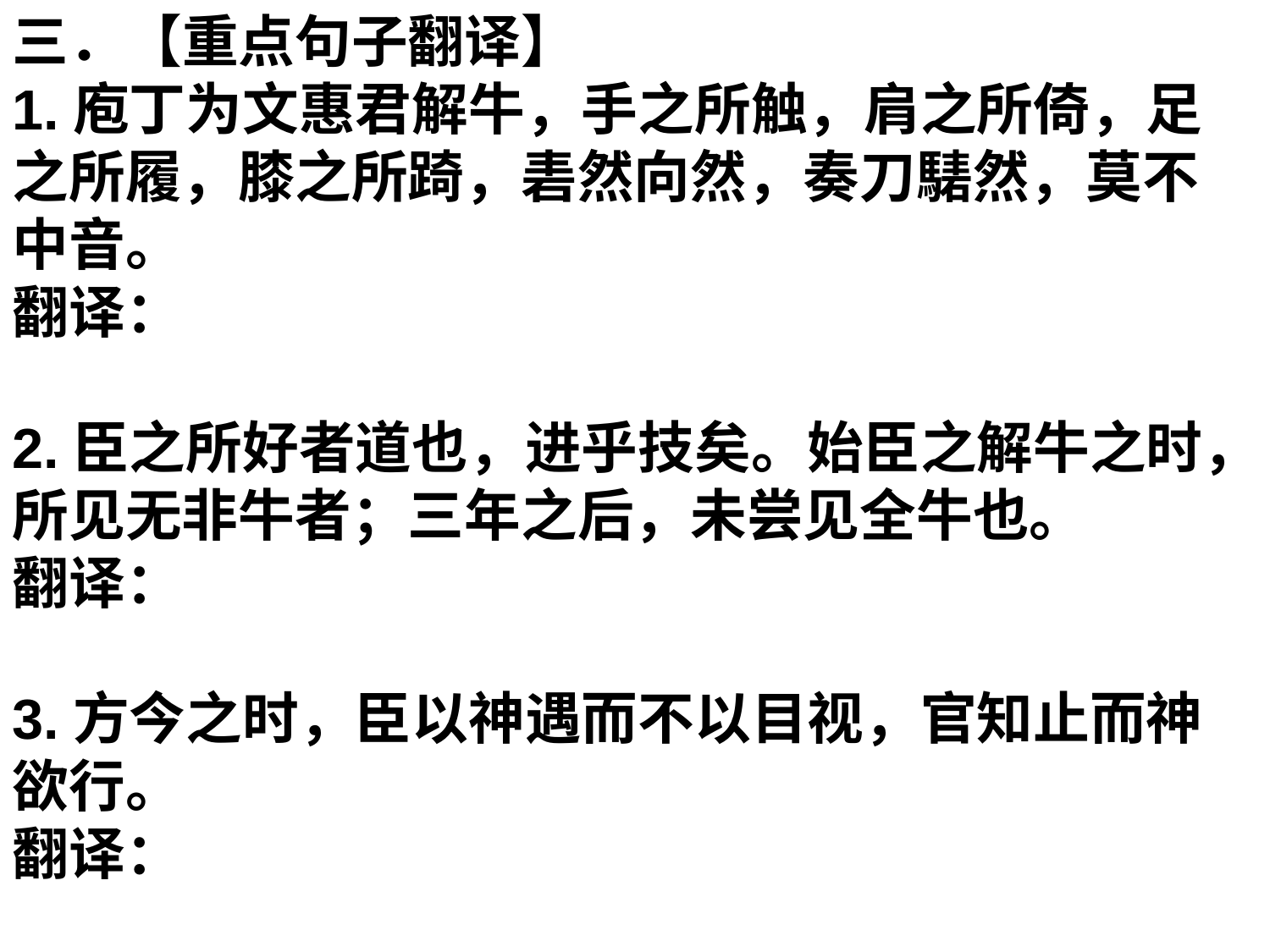

三．【重点句子翻译】
1.庖丁为文惠君解牛，手之所触，肩之所倚，足之所履，膝之所踦，砉然向然，奏刀騞然，莫不中音。
翻译：

2.臣之所好者道也，进乎技矣。始臣之解牛之时，所见无非牛者；三年之后，未尝见全牛也。
翻译：

3.方今之时，臣以神遇而不以目视，官知止而神欲行。
翻译：